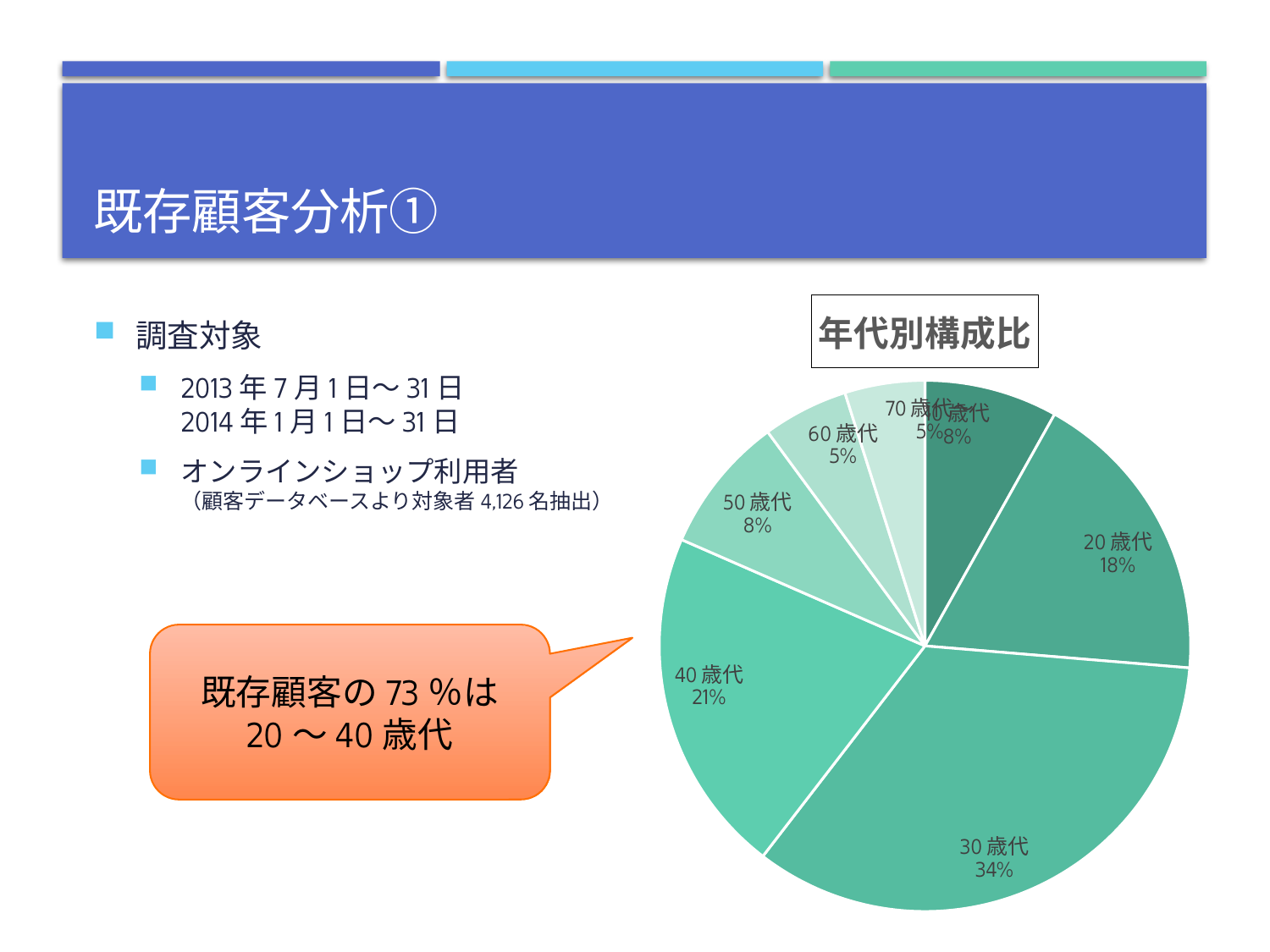

# 既存顧客分析①

### Chart:

| Category | 年代別構成比 |
|---|---|
| 10歳代 | 335.0 |
| 20歳代 | 751.0 |
| 30歳代 | 1408.0 |
| 40歳代 | 871.0 |
| 50歳代 | 345.0 |
| 60歳代 | 215.0 |
| 70歳代～ | 201.0 |
調査対象
2013年7月1日～31日
2014年1月1日～31日
オンラインショップ利用者
（顧客データベースより対象者4,126名抽出）
既存顧客の73％は
20～40歳代